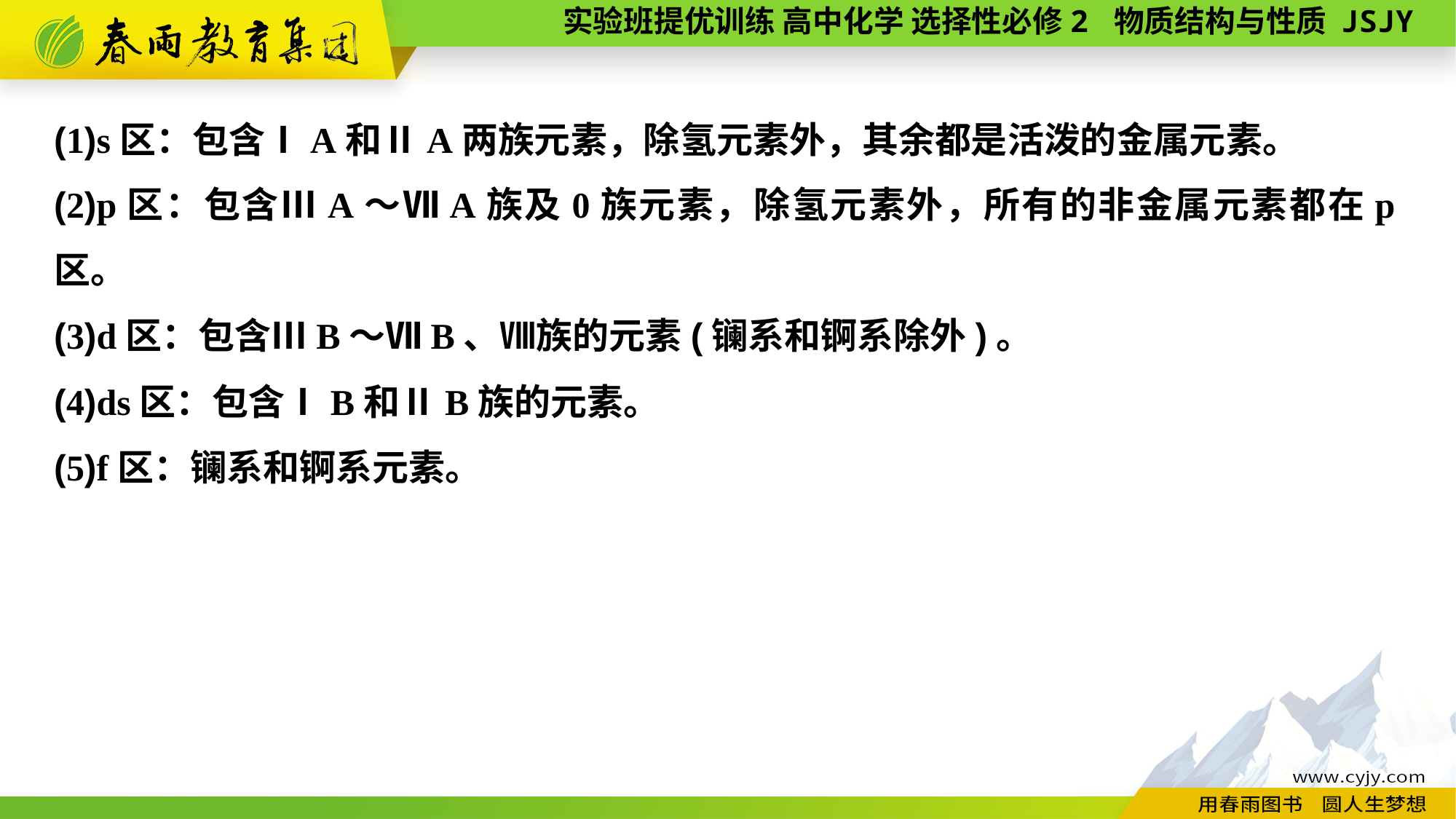

(1)s区：包含ⅠA和ⅡA两族元素，除氢元素外，其余都是活泼的金属元素。
(2)p区：包含ⅢA～ⅦA族及0族元素，除氢元素外，所有的非金属元素都在p区。
(3)d区：包含ⅢB～ⅦB、Ⅷ族的元素(镧系和锕系除外)。
(4)ds区：包含ⅠB和ⅡB族的元素。
(5)f区：镧系和锕系元素。